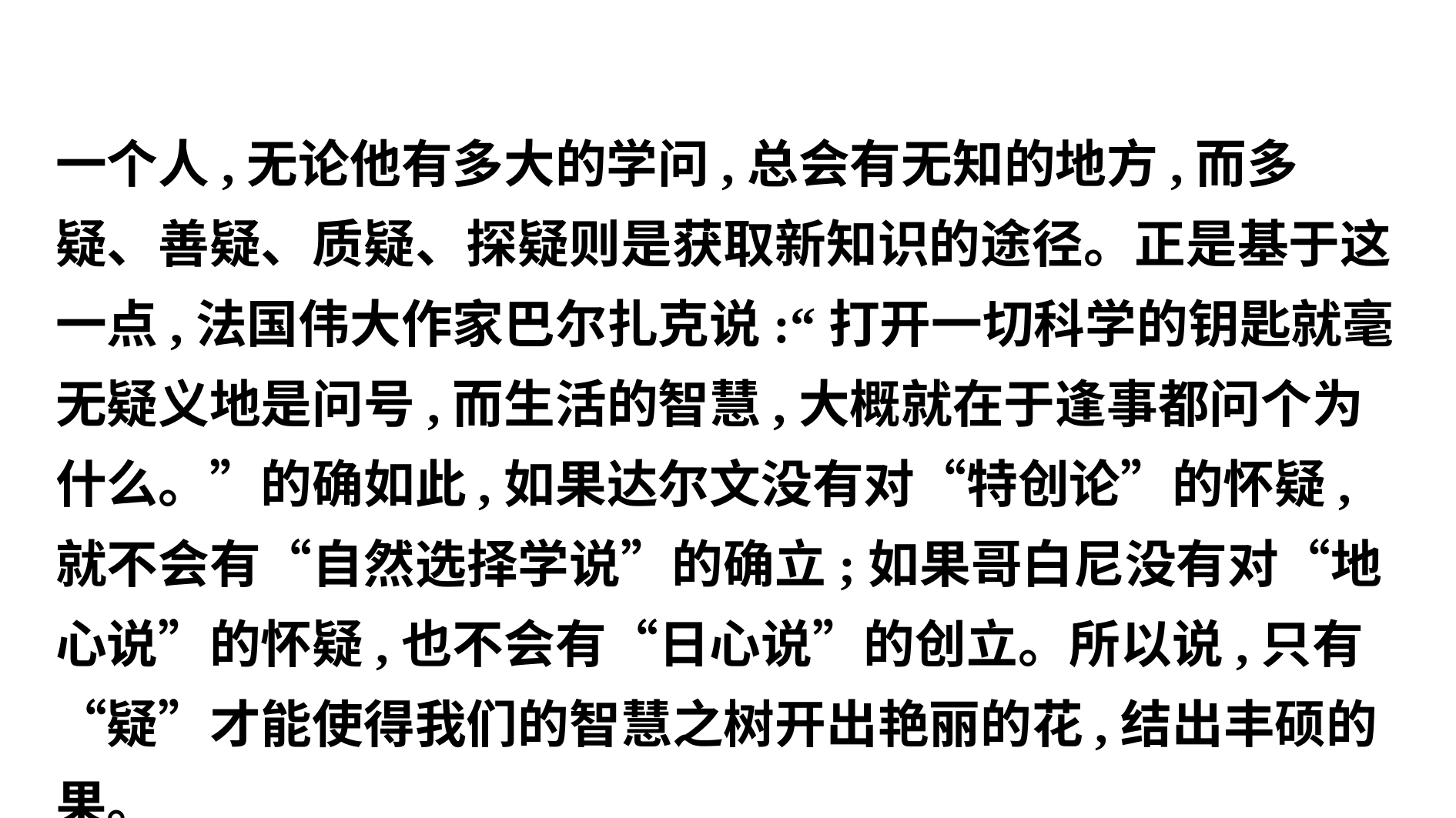

一个人,无论他有多大的学问,总会有无知的地方,而多疑、善疑、质疑、探疑则是获取新知识的途径。正是基于这一点,法国伟大作家巴尔扎克说:“打开一切科学的钥匙就毫无疑义地是问号,而生活的智慧,大概就在于逢事都问个为什么。”的确如此,如果达尔文没有对“特创论”的怀疑,就不会有“自然选择学说”的确立;如果哥白尼没有对“地心说”的怀疑,也不会有“日心说”的创立。所以说,只有“疑”才能使得我们的智慧之树开出艳丽的花,结出丰硕的果。